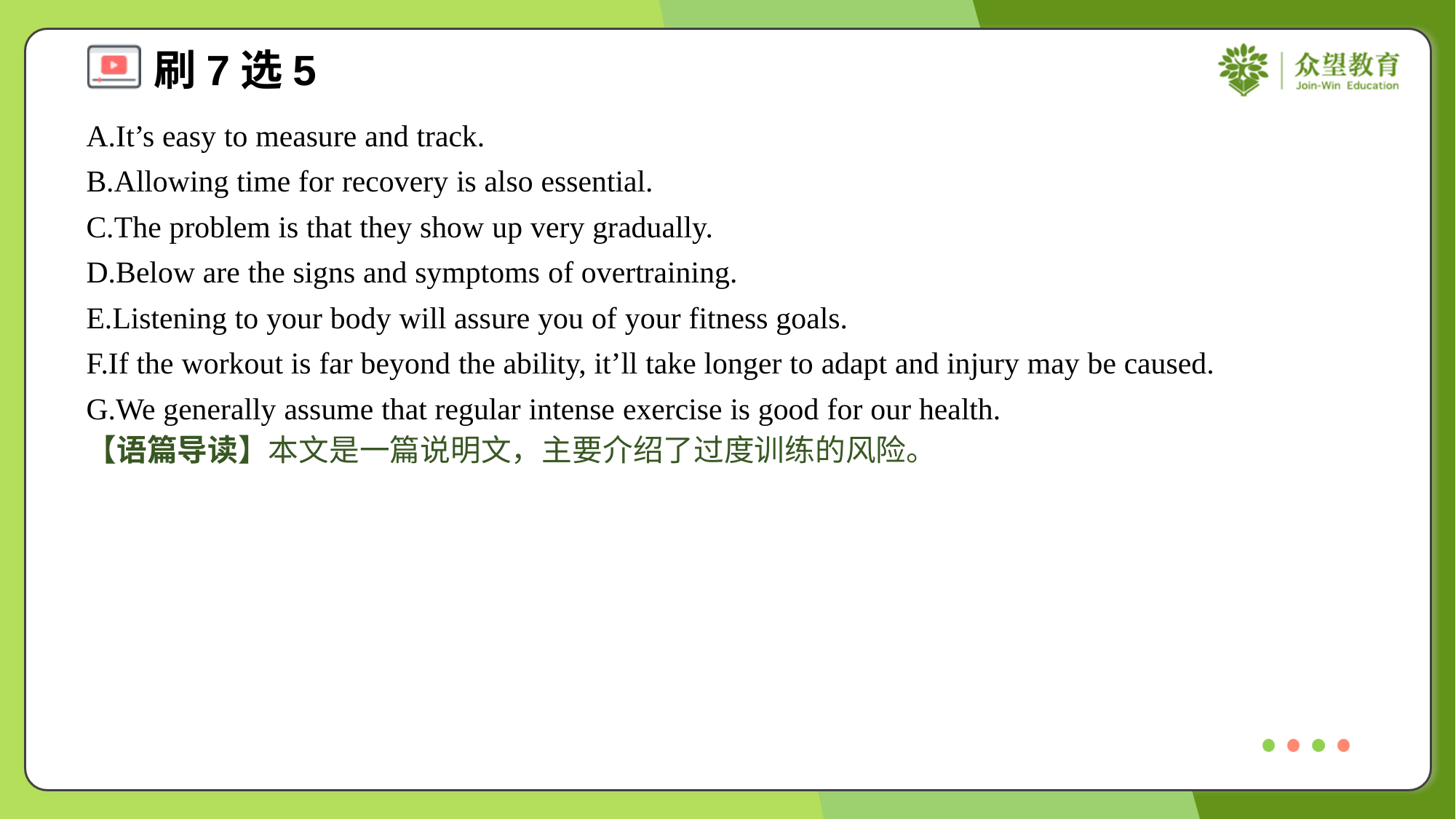

A.It’s easy to measure and track.
B.Allowing time for recovery is also essential.
C.The problem is that they show up very gradually.
D.Below are the signs and symptoms of overtraining.
E.Listening to your body will assure you of your fitness goals.
F.If the workout is far beyond the ability, it’ll take longer to adapt and injury may be caused.
G.We generally assume that regular intense exercise is good for our health.
【语篇导读】本文是一篇说明文，主要介绍了过度训练的风险。